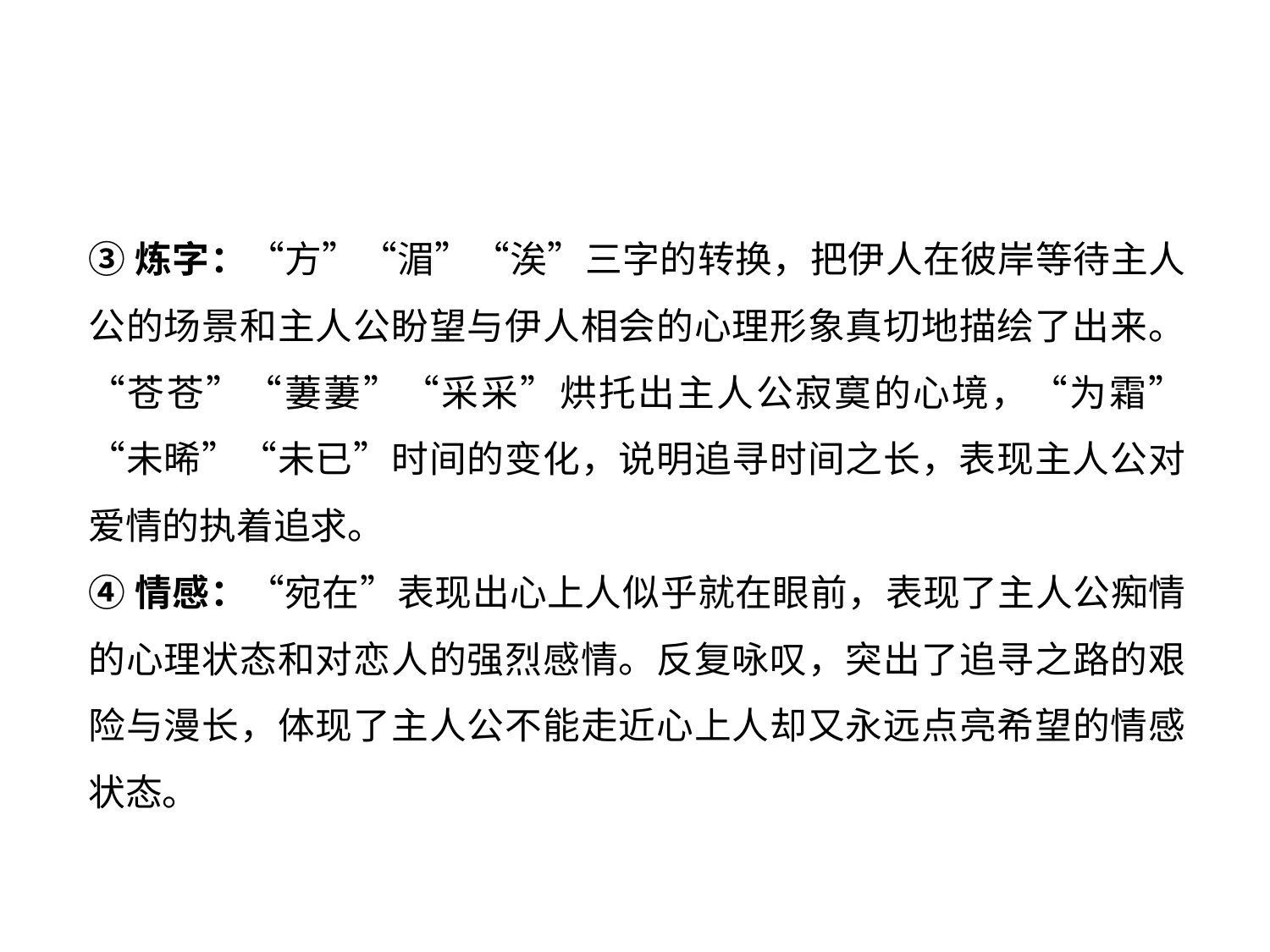

③炼字：“方”“湄”“涘”三字的转换，把伊人在彼岸等待主人公的场景和主人公盼望与伊人相会的心理形象真切地描绘了出来。“苍苍”“萋萋”“采采”烘托出主人公寂寞的心境，“为霜”“未晞”“未已”时间的变化，说明追寻时间之长，表现主人公对爱情的执着追求。
④情感：“宛在”表现出心上人似乎就在眼前，表现了主人公痴情的心理状态和对恋人的强烈感情。反复咏叹，突出了追寻之路的艰险与漫长，体现了主人公不能走近心上人却又永远点亮希望的情感状态。